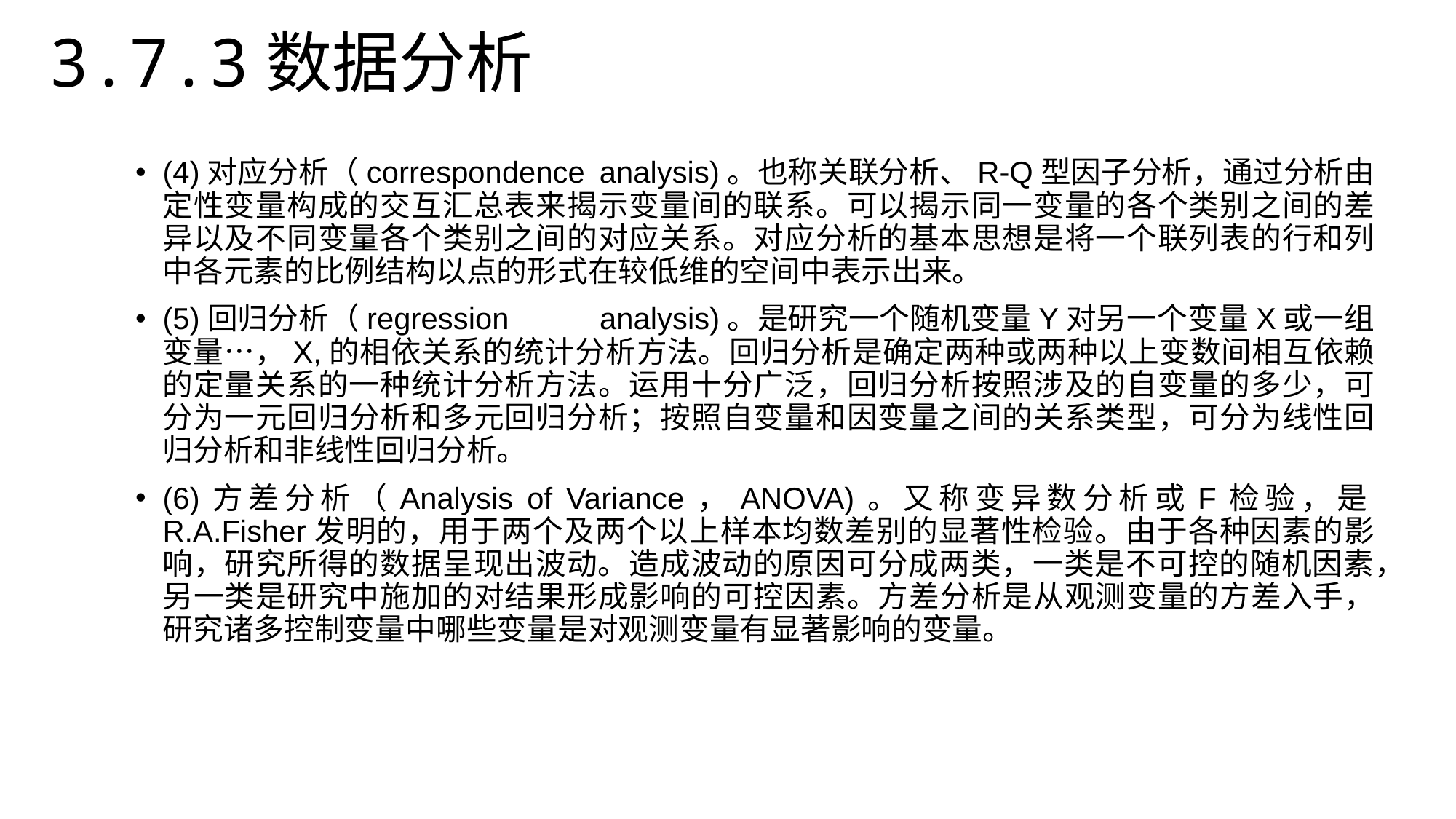

3.7.3数据分析

(4)对应分析（correspondence	analysis)。也称关联分析、R-Q型因子分析，通过分析由定性变量构成的交互汇总表来揭示变量间的联系。可以揭示同一变量的各个类别之间的差异以及不同变量各个类别之间的对应关系。对应分析的基本思想是将一个联列表的行和列中各元素的比例结构以点的形式在较低维的空间中表示出来。
(5)回归分析（regression	analysis)。是研究一个随机变量Y对另一个变量X或一组变量…，X,的相依关系的统计分析方法。回归分析是确定两种或两种以上变数间相互依赖的定量关系的一种统计分析方法。运用十分广泛，回归分析按照涉及的自变量的多少，可分为一元回归分析和多元回归分析；按照自变量和因变量之间的关系类型，可分为线性回归分析和非线性回归分析。
(6)方差分析（Analysis of Variance，ANOVA)。又称变异数分析或F检验，是R.A.Fisher发明的，用于两个及两个以上样本均数差别的显著性检验。由于各种因素的影响，研究所得的数据呈现出波动。造成波动的原因可分成两类，一类是不可控的随机因素，另一类是研究中施加的对结果形成影响的可控因素。方差分析是从观测变量的方差入手，研究诸多控制变量中哪些变量是对观测变量有显著影响的变量。